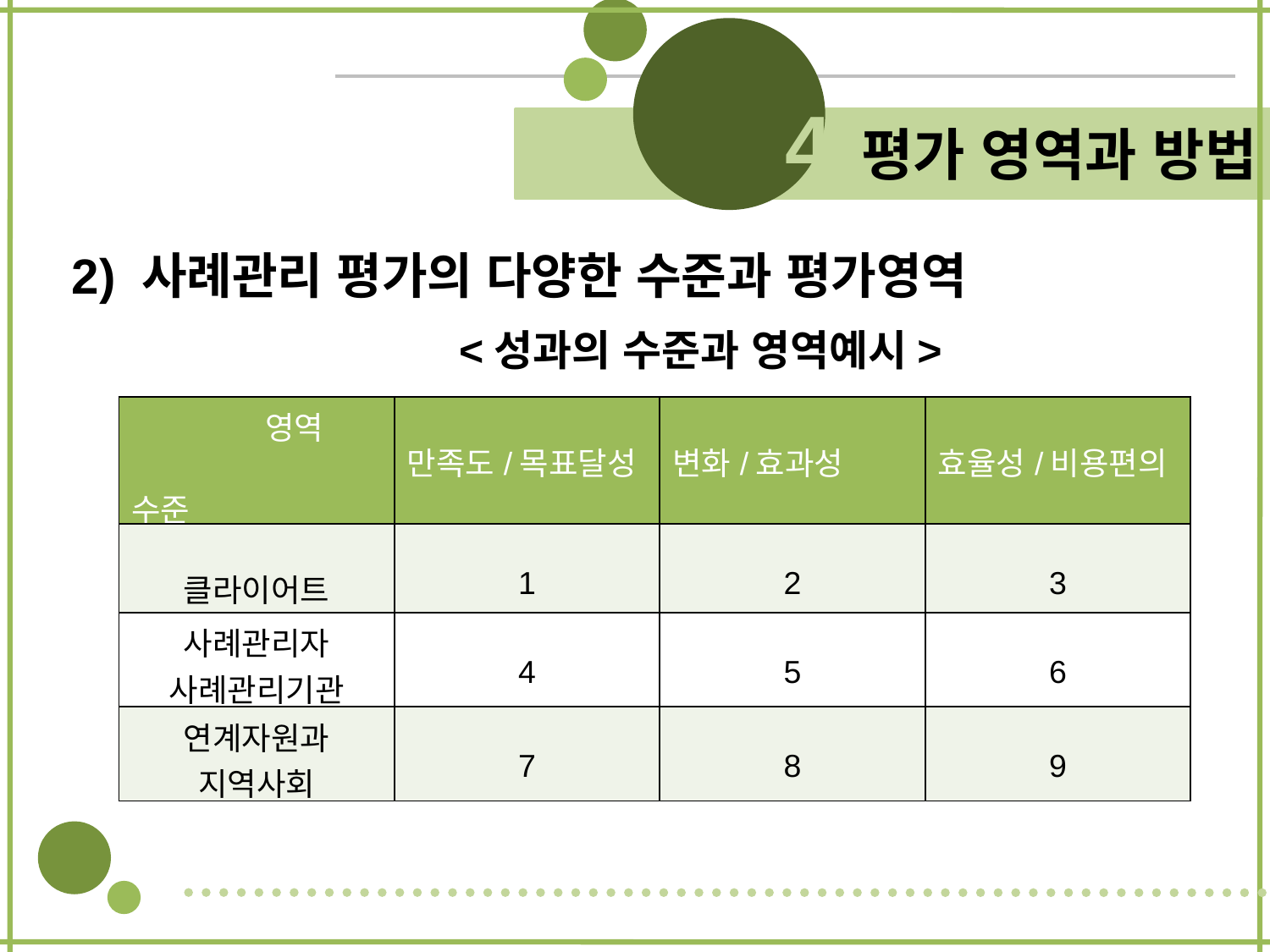

4 평가 영역과 방법

2) 사례관리 평가의 다양한 수준과 평가영역
<성과의 수준과 영역예시>
| 영역 수준 | 만족도/목표달성 | 변화/효과성 | 효율성/비용편의 |
| --- | --- | --- | --- |
| 클라이어트 | 1 | 2 | 3 |
| 사례관리자 사례관리기관 | 4 | 5 | 6 |
| 연계자원과 지역사회 | 7 | 8 | 9 |